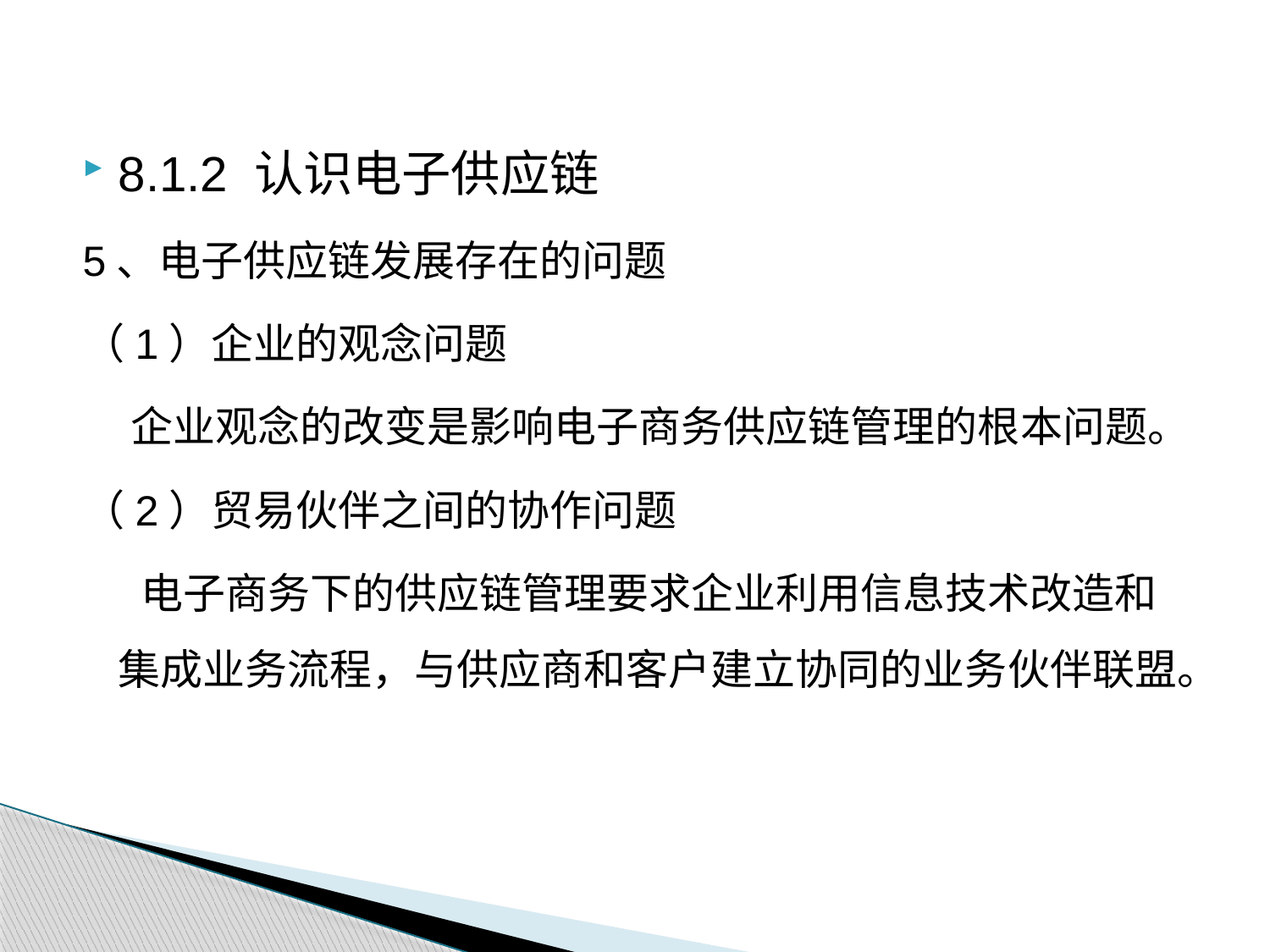

8.1.2 认识电子供应链
5、电子供应链发展存在的问题
（1）企业的观念问题
    企业观念的改变是影响电子商务供应链管理的根本问题。
（2）贸易伙伴之间的协作问题
     电子商务下的供应链管理要求企业利用信息技术改造和集成业务流程，与供应商和客户建立协同的业务伙伴联盟。